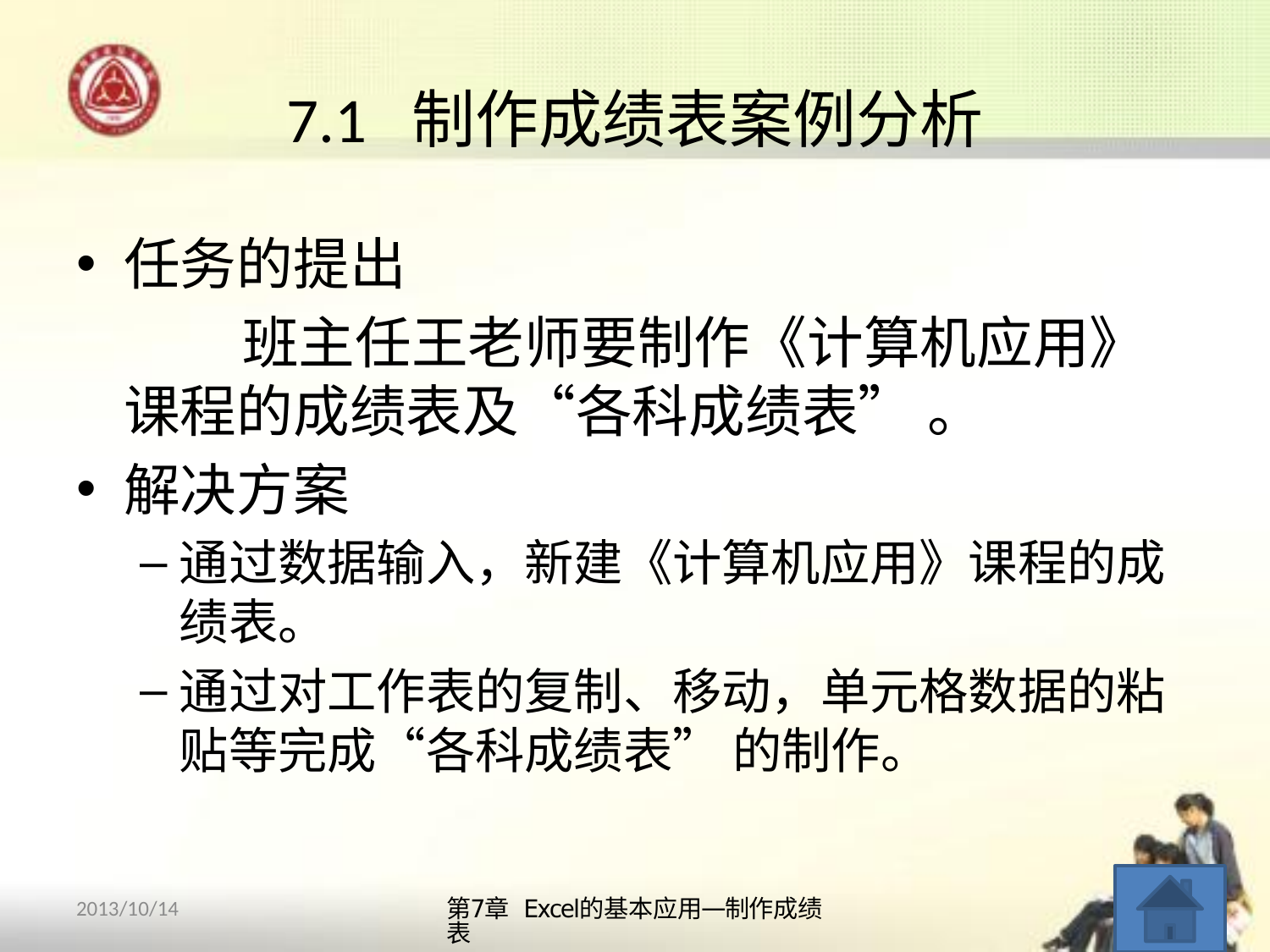

# 7.1  制作成绩表案例分析
任务的提出
            班主任王老师要制作《计算机应用》课程的成绩表及“各科成绩表” 。
解决方案
通过数据输入，新建《计算机应用》课程的成绩表。
通过对工作表的复制、移动，单元格数据的粘贴等完成“各科成绩表” 的制作。

第7章  Excel的基本应用—制作成绩表
4
2013/10/14